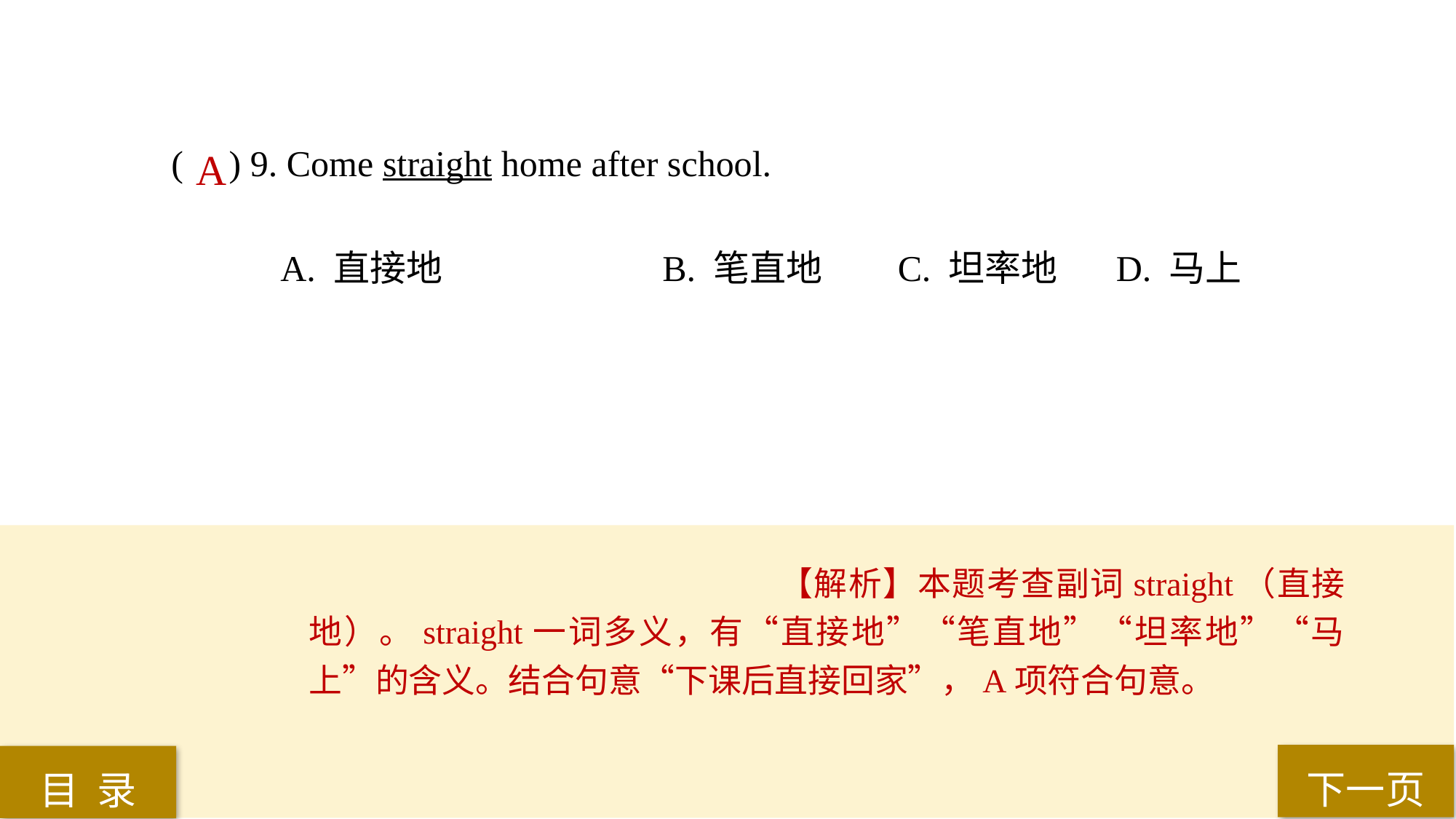

(     ) 9. Come straight home after school.

A. 直接地 		B. 笔直地	 C. 坦率地	 D. 马上
A
【解析】本题考查副词straight（直接地）。straight一词多义，有“直接地”“笔直地”“坦率地”“马上”的含义。结合句意“下课后直接回家”，A项符合句意。